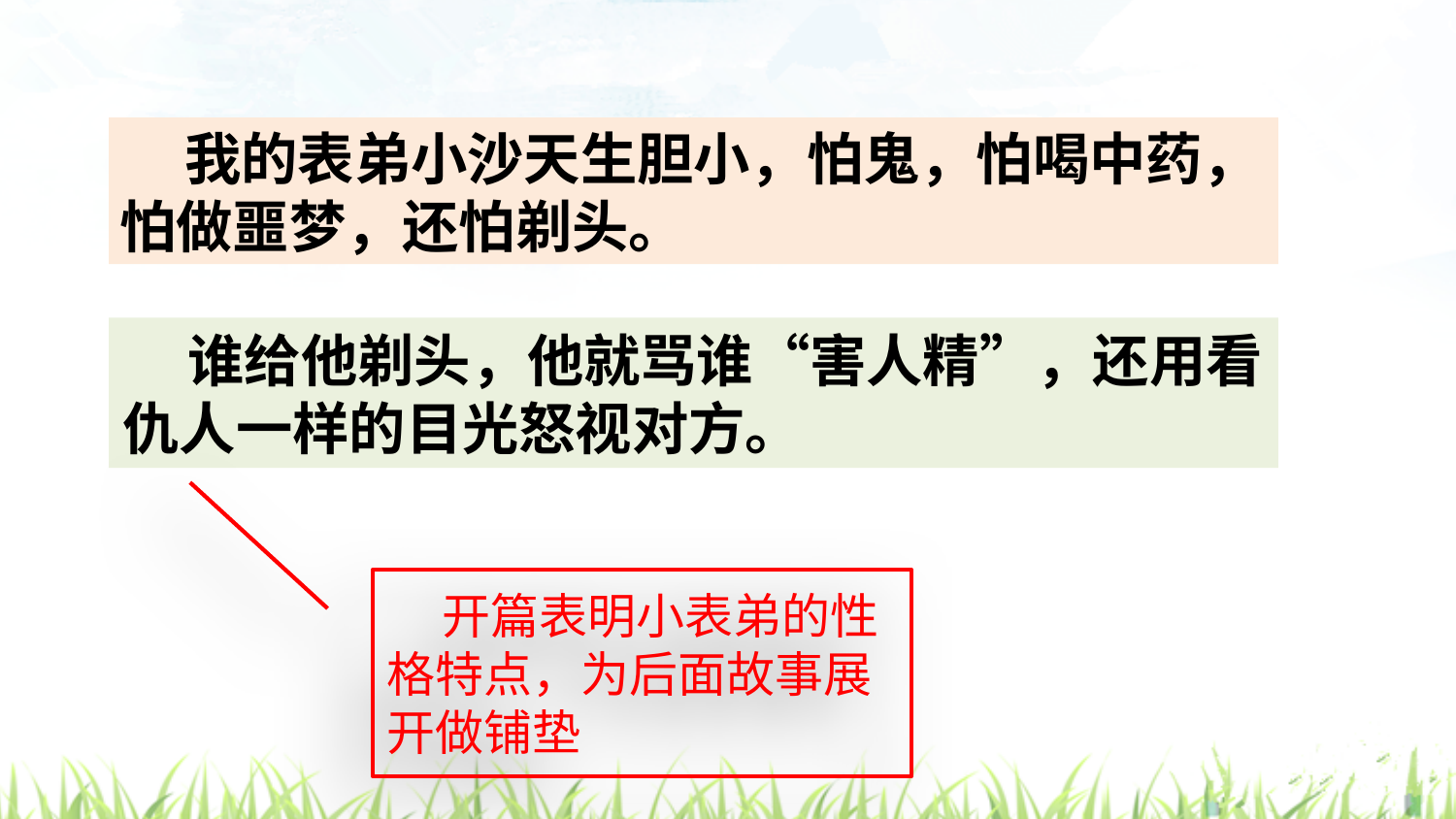

我的表弟小沙天生胆小，怕鬼，怕喝中药，怕做噩梦，还怕剃头。
    谁给他剃头，他就骂谁“害人精”，还用看仇人一样的目光怒视对方。
    开篇表明小表弟的性格特点，为后面故事展开做铺垫